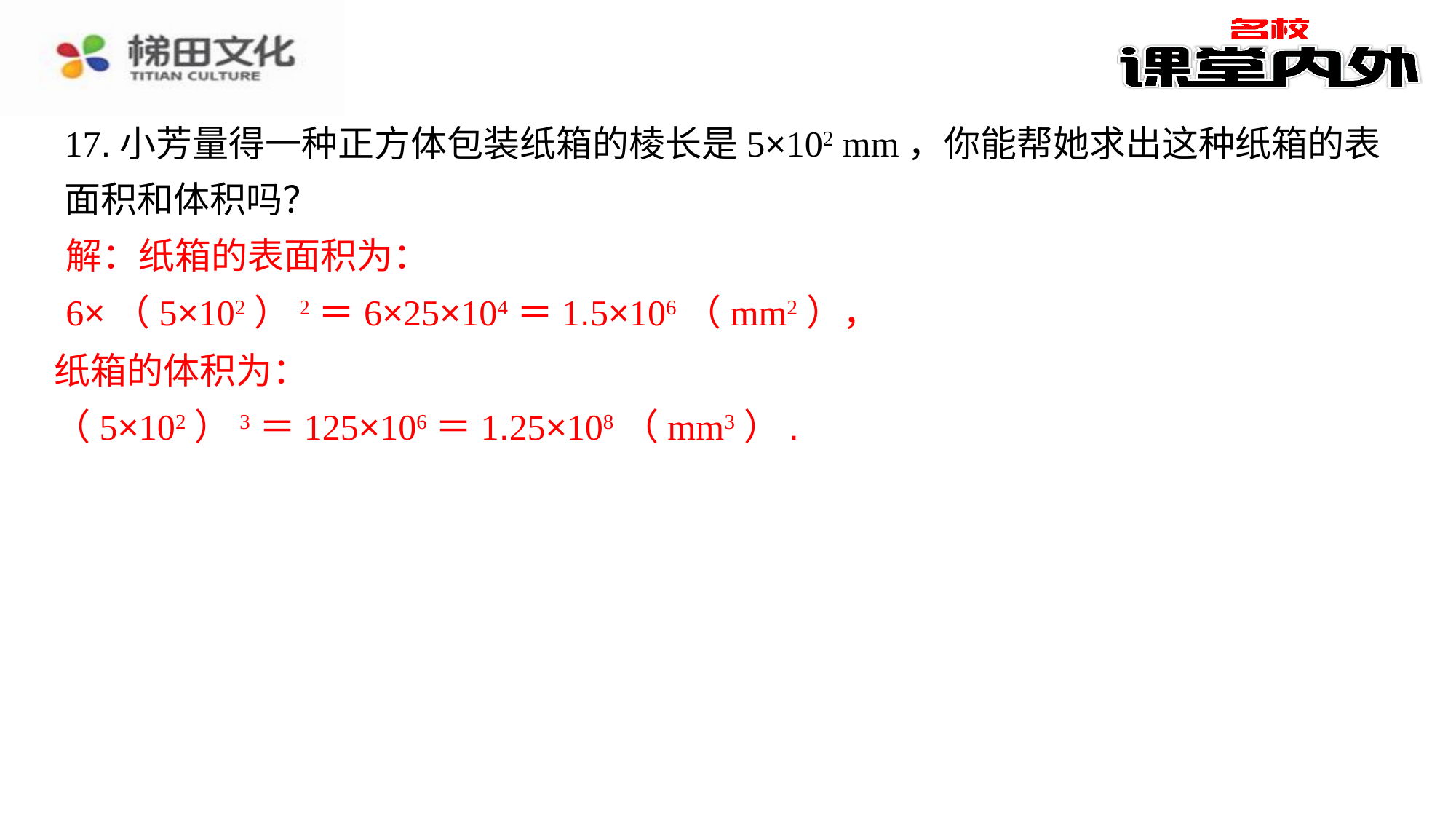

17.小芳量得一种正方体包装纸箱的棱长是5×102 mm，你能帮她求出这种纸箱的表面积和体积吗？
解：纸箱的表面积为：
6×（5×102）2＝6×25×104＝1.5×106（mm2），
纸箱的体积为：
（5×102）3＝125×106＝1.25×108（mm3）.